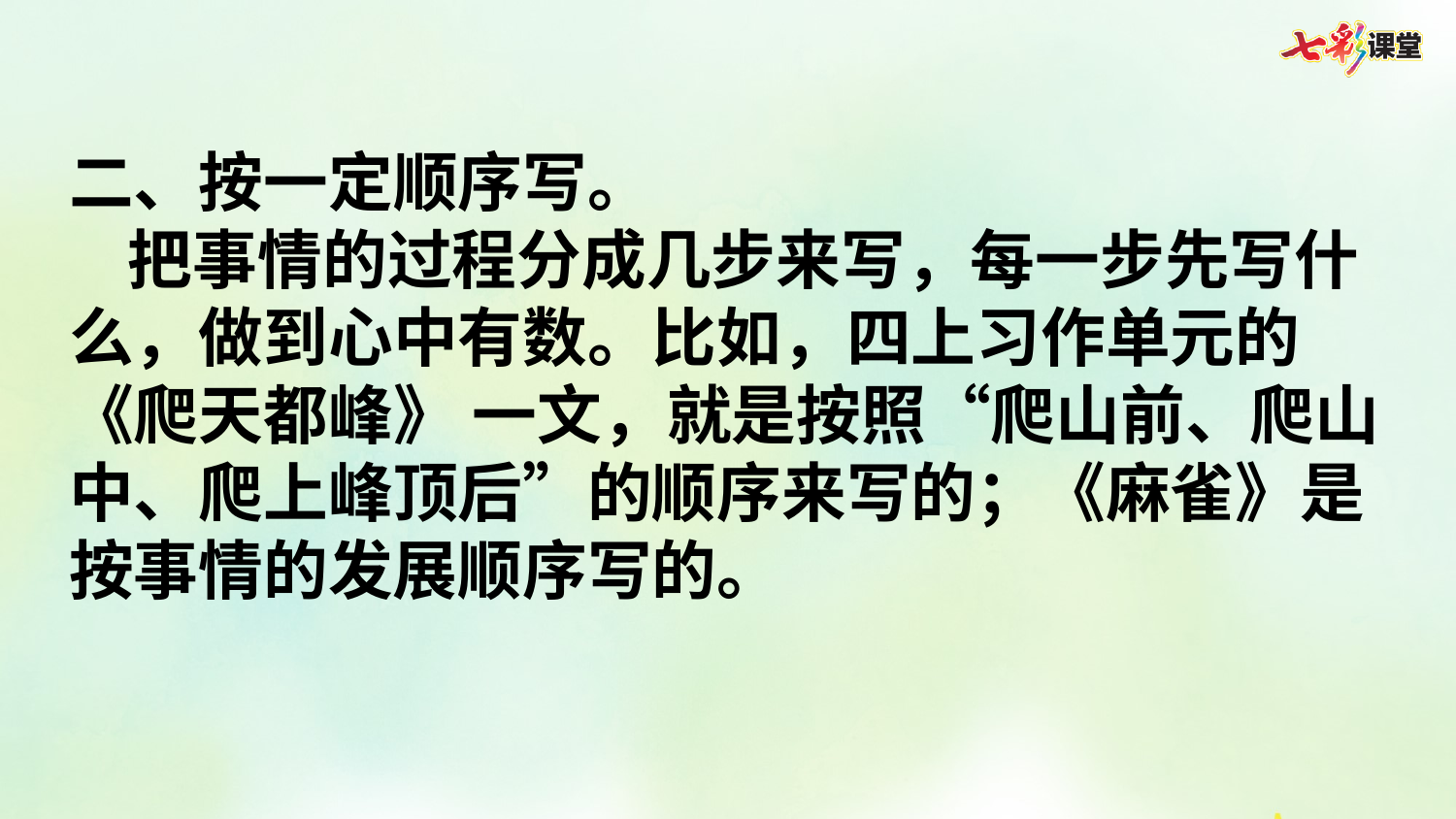

二、按一定顺序写。
    把事情的过程分成几步来写，每一步先写什么，做到心中有数。比如，四上习作单元的《爬天都峰》 一文，就是按照“爬山前、爬山中、爬上峰顶后”的顺序来写的；《麻雀》是按事情的发展顺序写的。